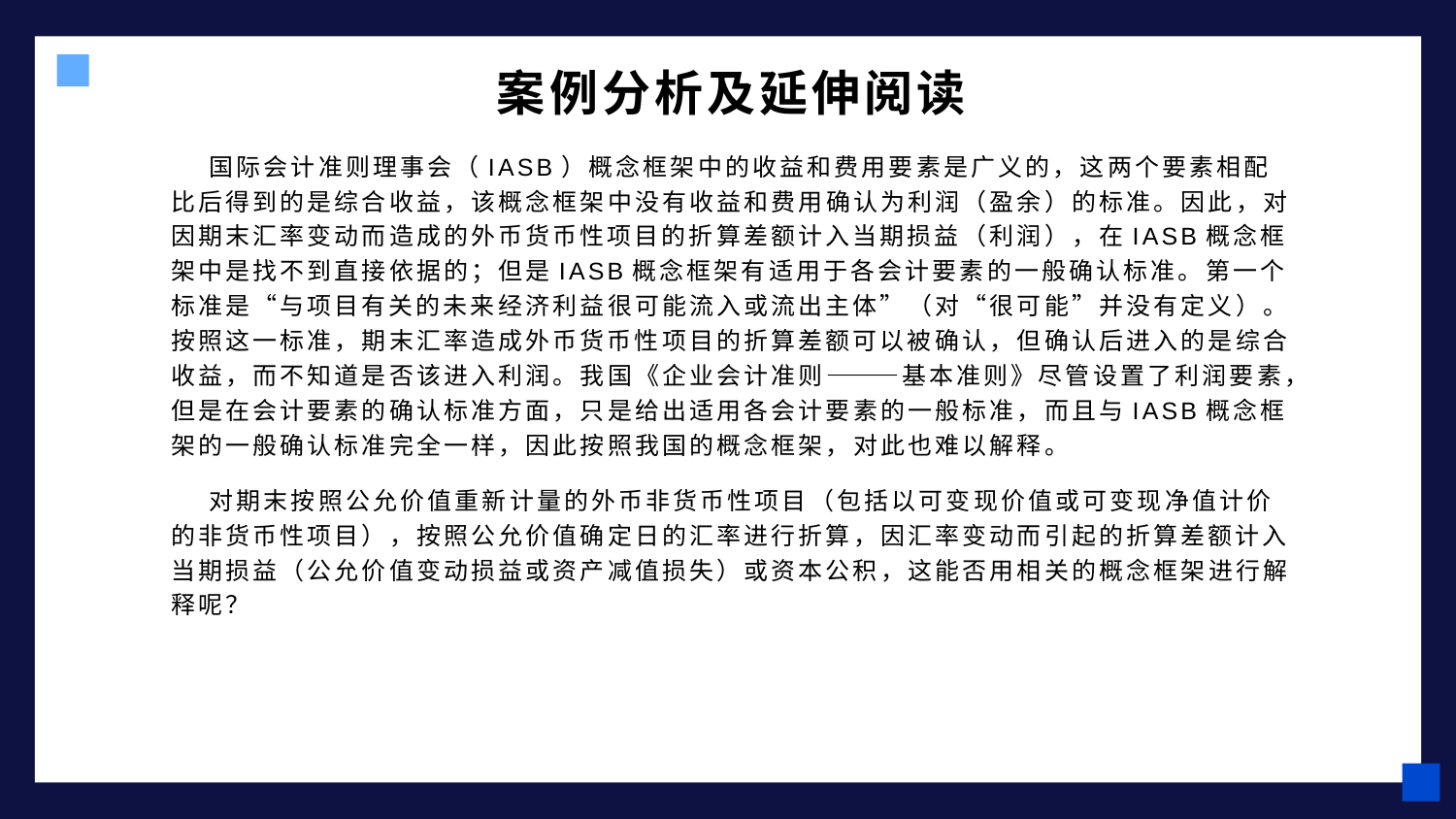

# 案例分析及延伸阅读
国际会计准则理事会（IASB）概念框架中的收益和费用要素是广义的，这两个要素相配比后得到的是综合收益，该概念框架中没有收益和费用确认为利润（盈余）的标准。因此，对因期末汇率变动而造成的外币货币性项目的折算差额计入当期损益（利润），在IASB概念框架中是找不到直接依据的；但是IASB概念框架有适用于各会计要素的一般确认标准。第一个标准是“与项目有关的未来经济利益很可能流入或流出主体”（对“很可能”并没有定义）。按照这一标准，期末汇率造成外币货币性项目的折算差额可以被确认，但确认后进入的是综合收益，而不知道是否该进入利润。我国《企业会计准则———基本准则》尽管设置了利润要素，但是在会计要素的确认标准方面，只是给出适用各会计要素的一般标准，而且与IASB概念框架的一般确认标准完全一样，因此按照我国的概念框架，对此也难以解释。
对期末按照公允价值重新计量的外币非货币性项目（包括以可变现价值或可变现净值计价的非货币性项目），按照公允价值确定日的汇率进行折算，因汇率变动而引起的折算差额计入当期损益（公允价值变动损益或资产减值损失）或资本公积，这能否用相关的概念框架进行解释呢？